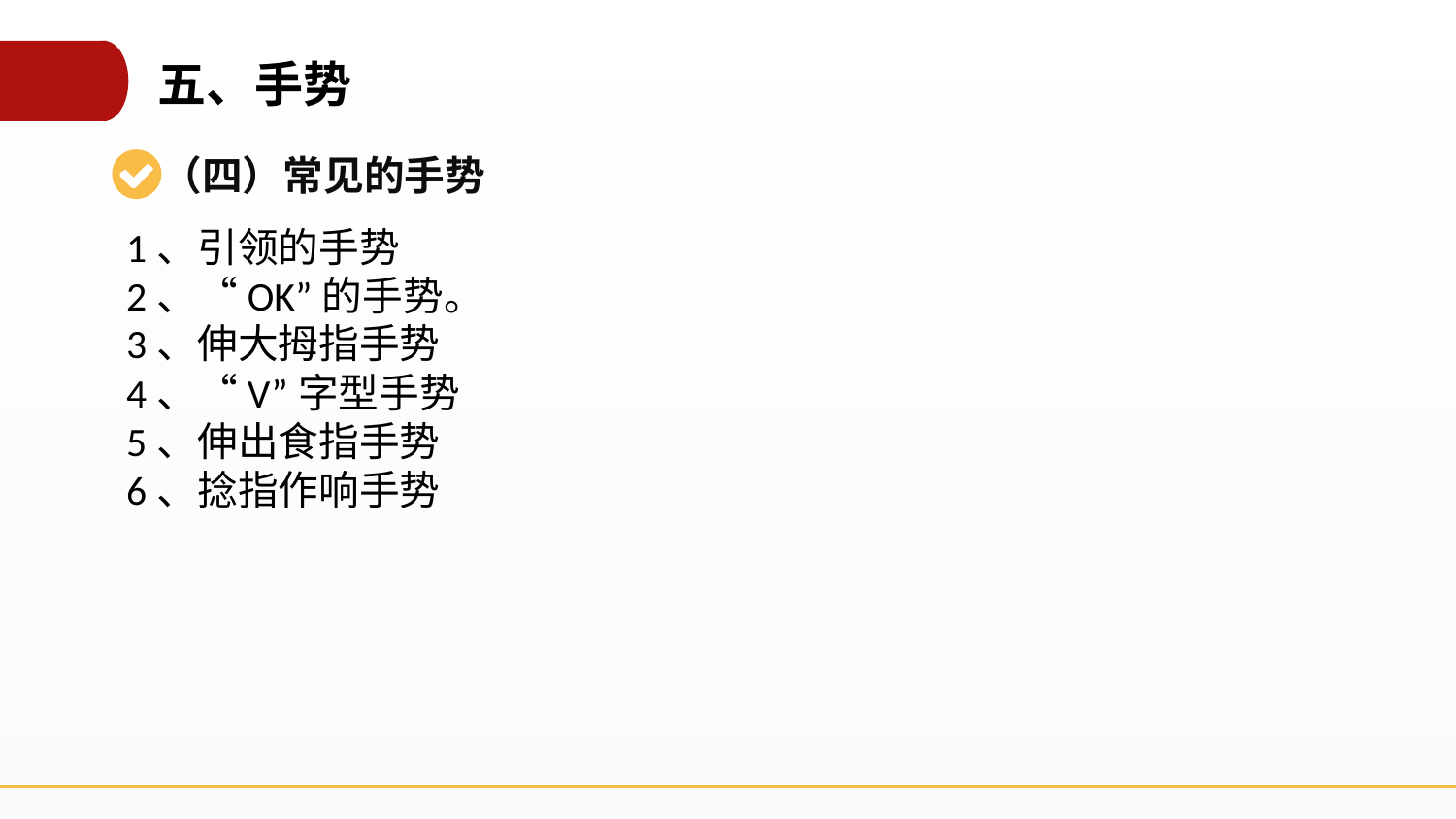

五、手势

（四）常见的手势
1、引领的手势
2、“OK”的手势。
3、伸大拇指手势
4、“V”字型手势
5、伸出食指手势
6、捻指作响手势